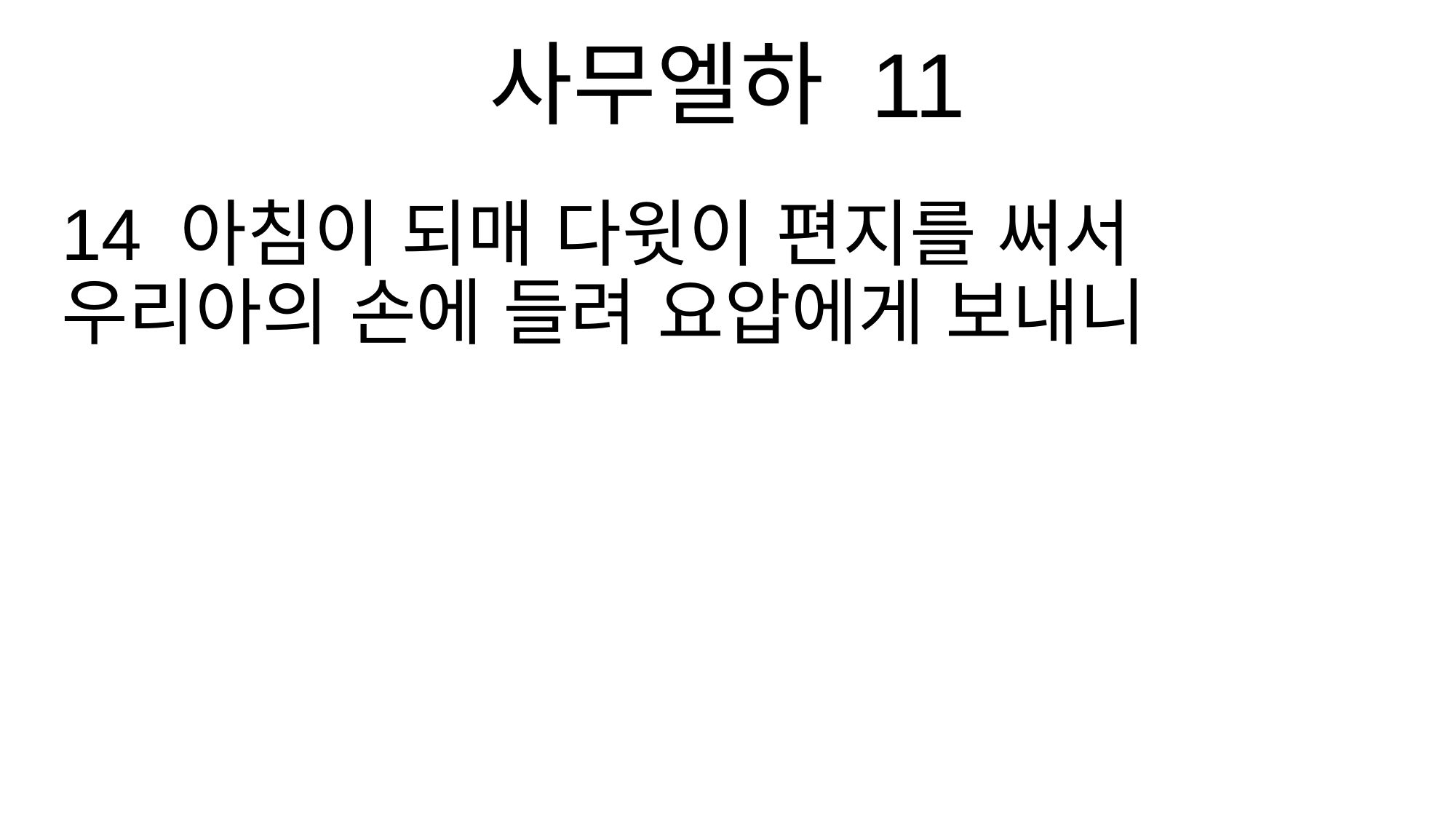

사무엘하 11
14 아침이 되매 다윗이 편지를 써서 우리아의 손에 들려 요압에게 보내니